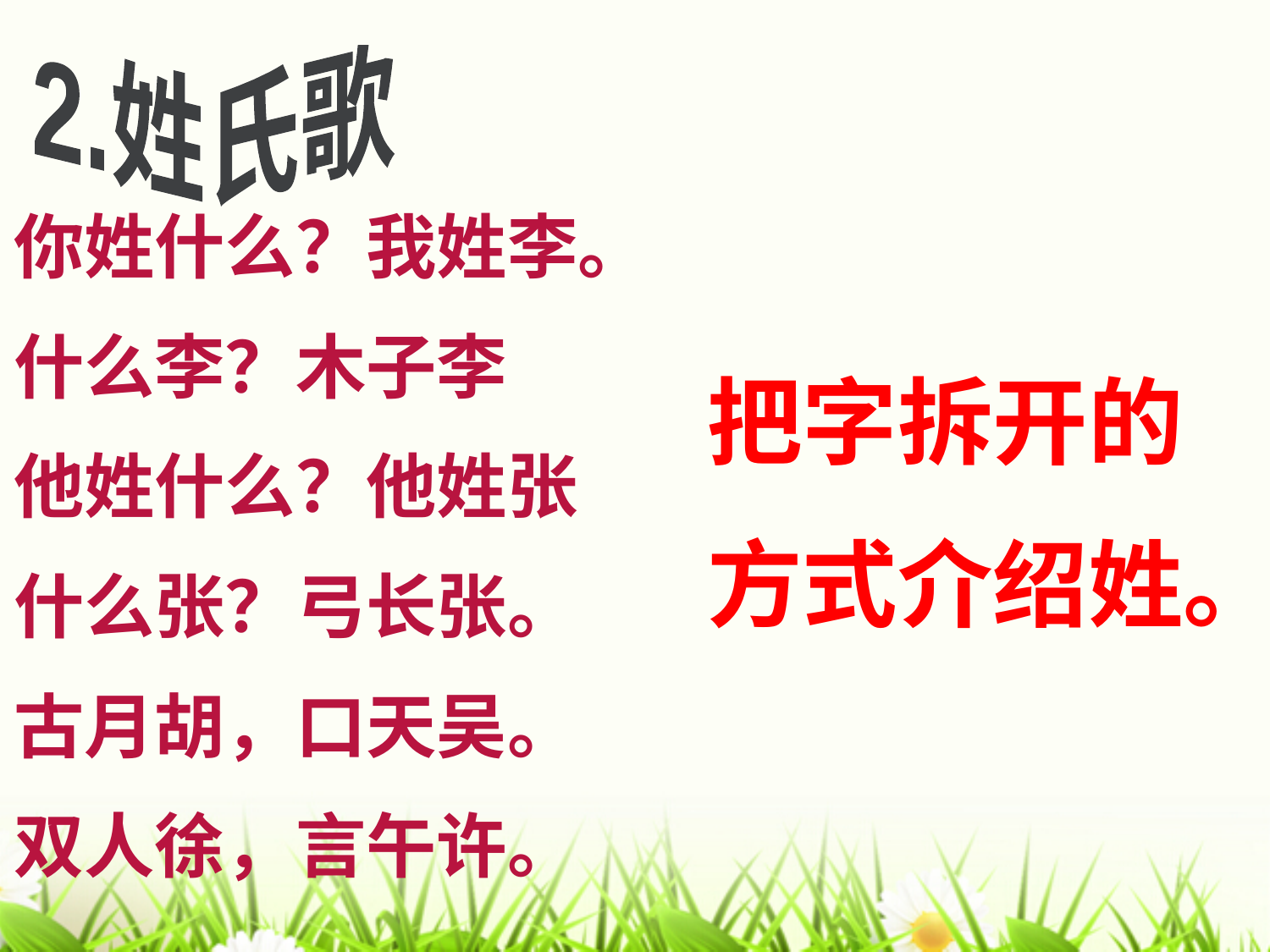

2.姓氏歌
你姓什么？我姓李。
什么李？木子李
他姓什么？他姓张
什么张？弓长张。
古月胡，口天吴。
双人徐，言午许。
把字拆开的
方式介绍姓。